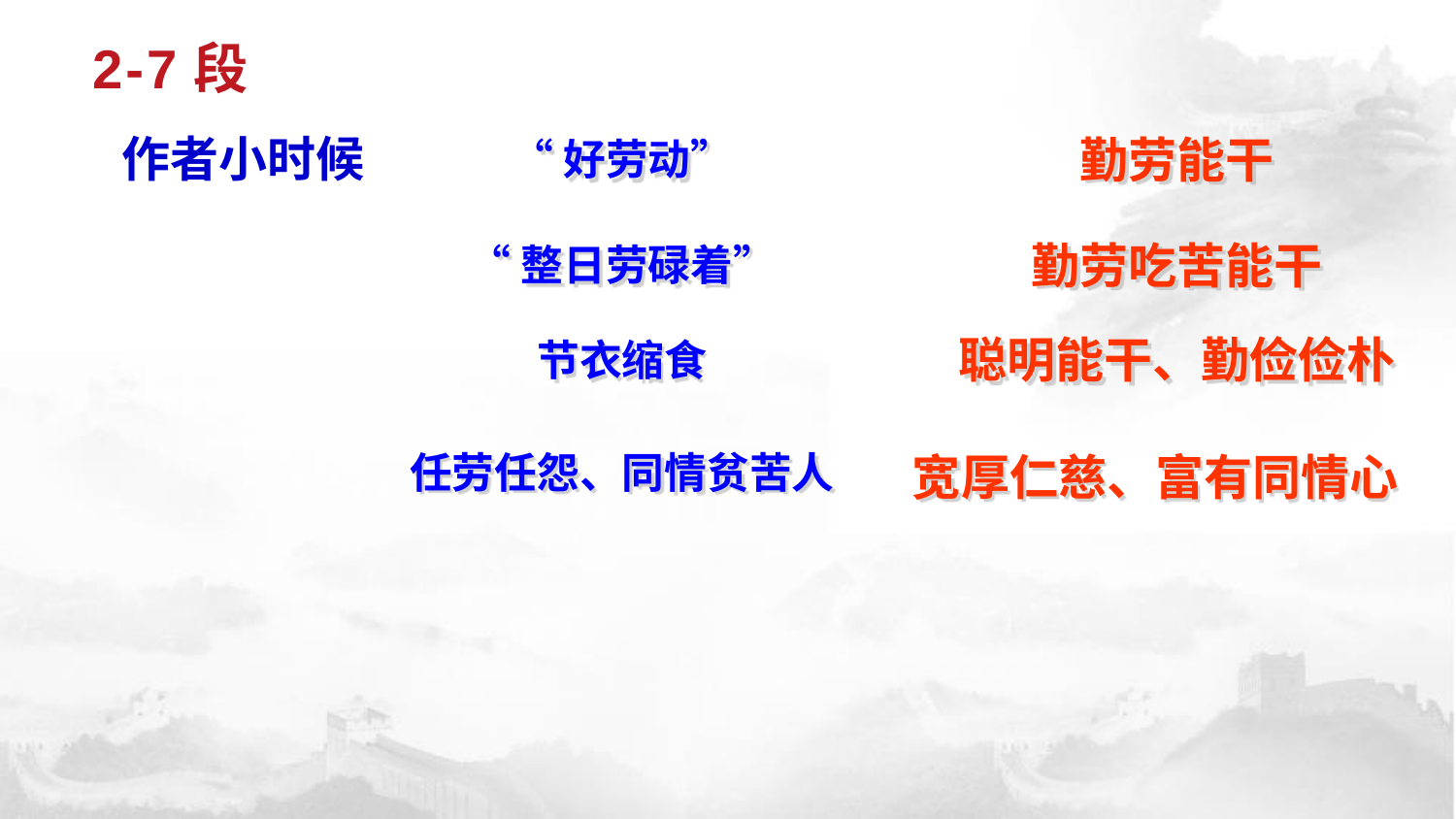

# 2-7段
勤劳能干
作者小时候
“好劳动”
勤劳吃苦能干
“整日劳碌着”
聪明能干、勤俭俭朴
节衣缩食
任劳任怨、同情贫苦人
宽厚仁慈、富有同情心